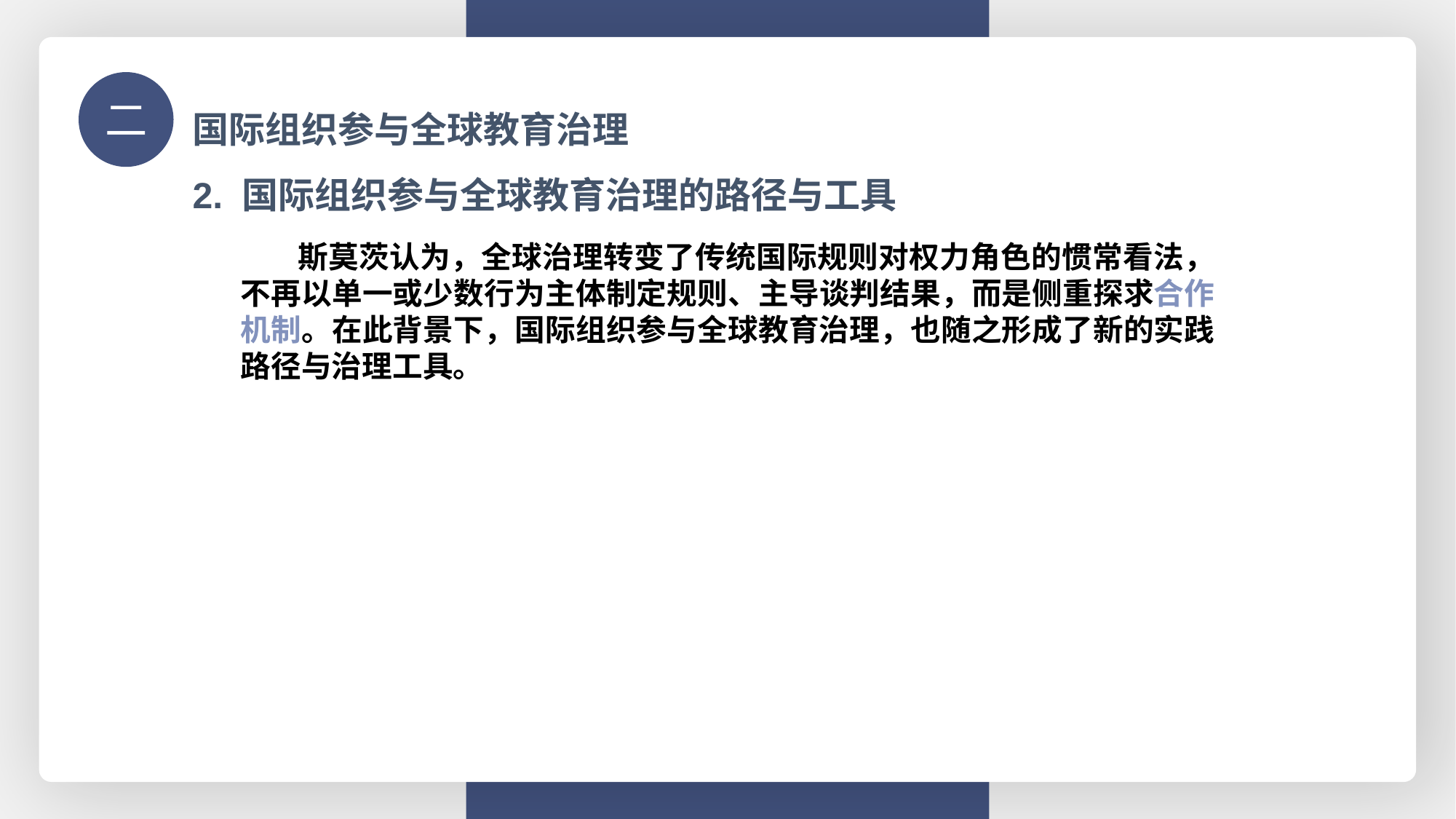

国际组织参与全球教育治理
二
2. 国际组织参与全球教育治理的路径与工具
       斯莫茨认为，全球治理转变了传统国际规则对权力角色的惯常看法，不再以单一或少数行为主体制定规则、主导谈判结果，而是侧重探求合作机制。在此背景下，国际组织参与全球教育治理，也随之形成了新的实践路径与治理工具。